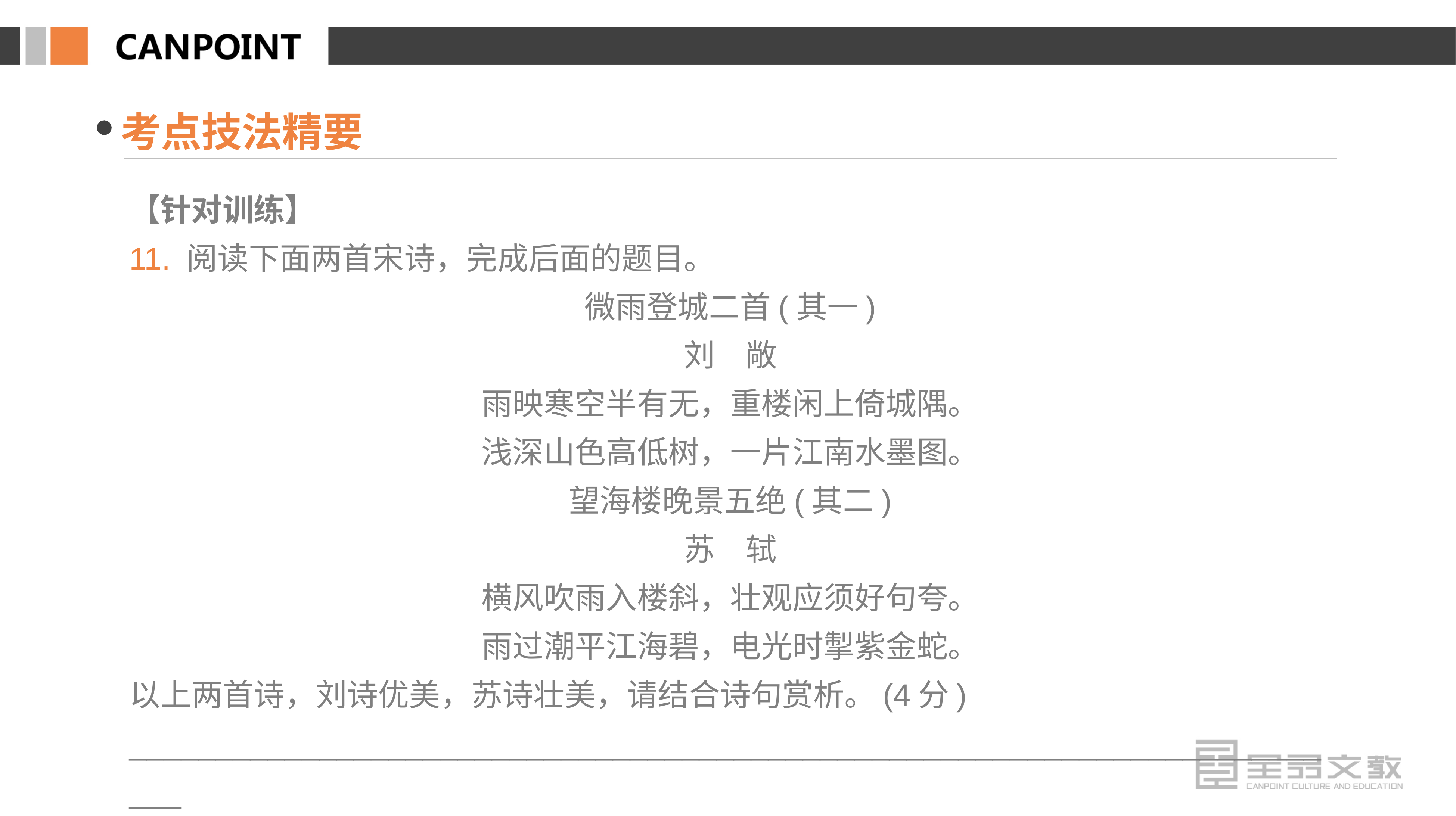

考点技法精要

【针对训练】
11. 阅读下面两首宋诗，完成后面的题目。
微雨登城二首(其一)
刘　敞
雨映寒空半有无，重楼闲上倚城隅。
浅深山色高低树，一片江南水墨图。
望海楼晚景五绝(其二)
苏　轼
横风吹雨入楼斜，壮观应须好句夸。
雨过潮平江海碧，电光时掣紫金蛇。
以上两首诗，刘诗优美，苏诗壮美，请结合诗句赏析。(4分)
________________________________________________________________________